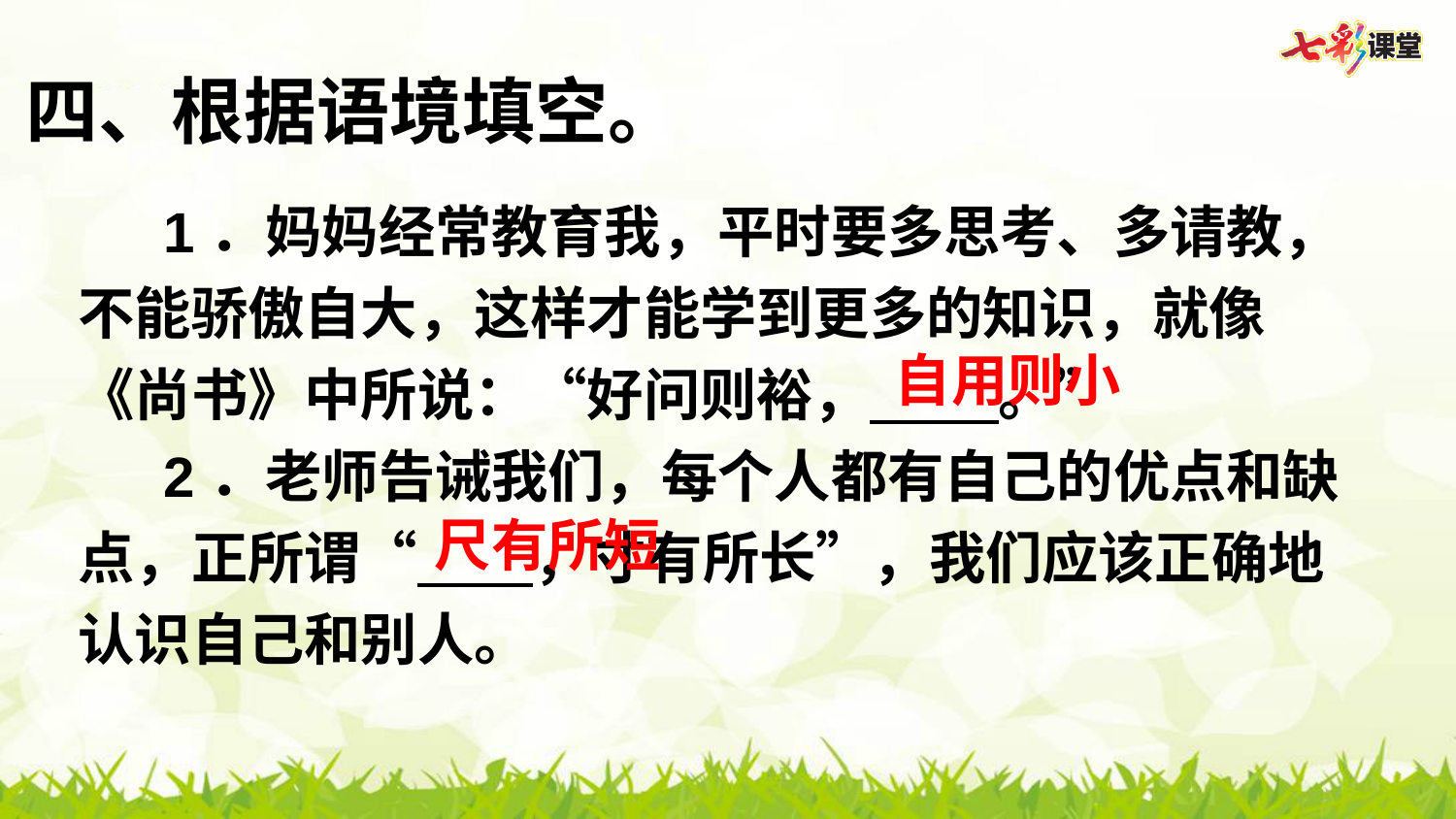

四、根据语境填空。
1．妈妈经常教育我，平时要多思考、多请教，不能骄傲自大，这样才能学到更多的知识，就像《尚书》中所说：“好问则裕，          。”
2．老师告诫我们，每个人都有自己的优点和缺点，正所谓“         ，寸有所长”，我们应该正确地认识自己和别人。
自用则小
尺有所短